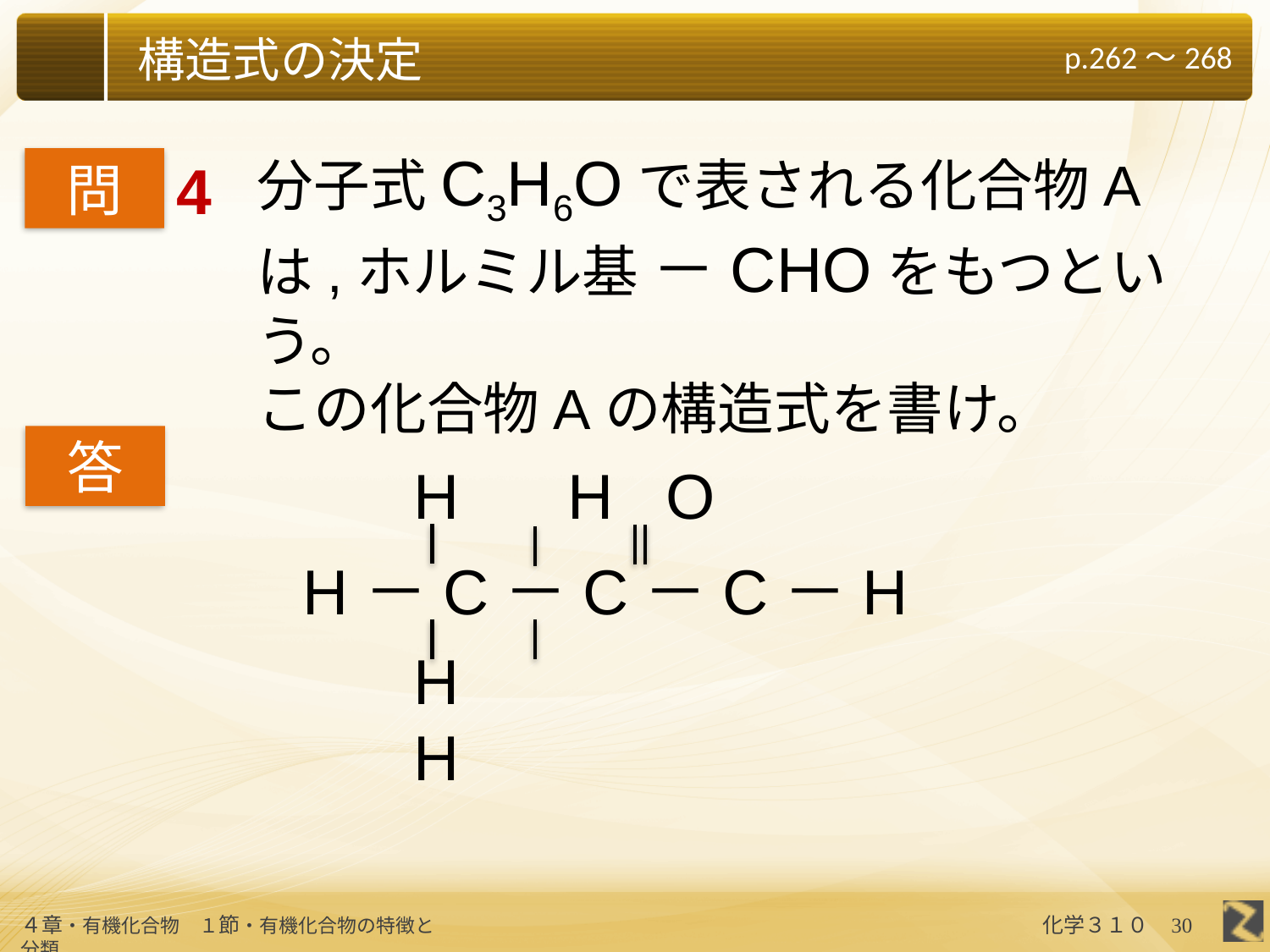

分子式C3H6Oで表される化合物Aは,ホルミル基 －CHOをもつという。
この化合物Aの構造式を書け。
4
問
答
H　 H   O
H－C－C－C－H
H　 H
30